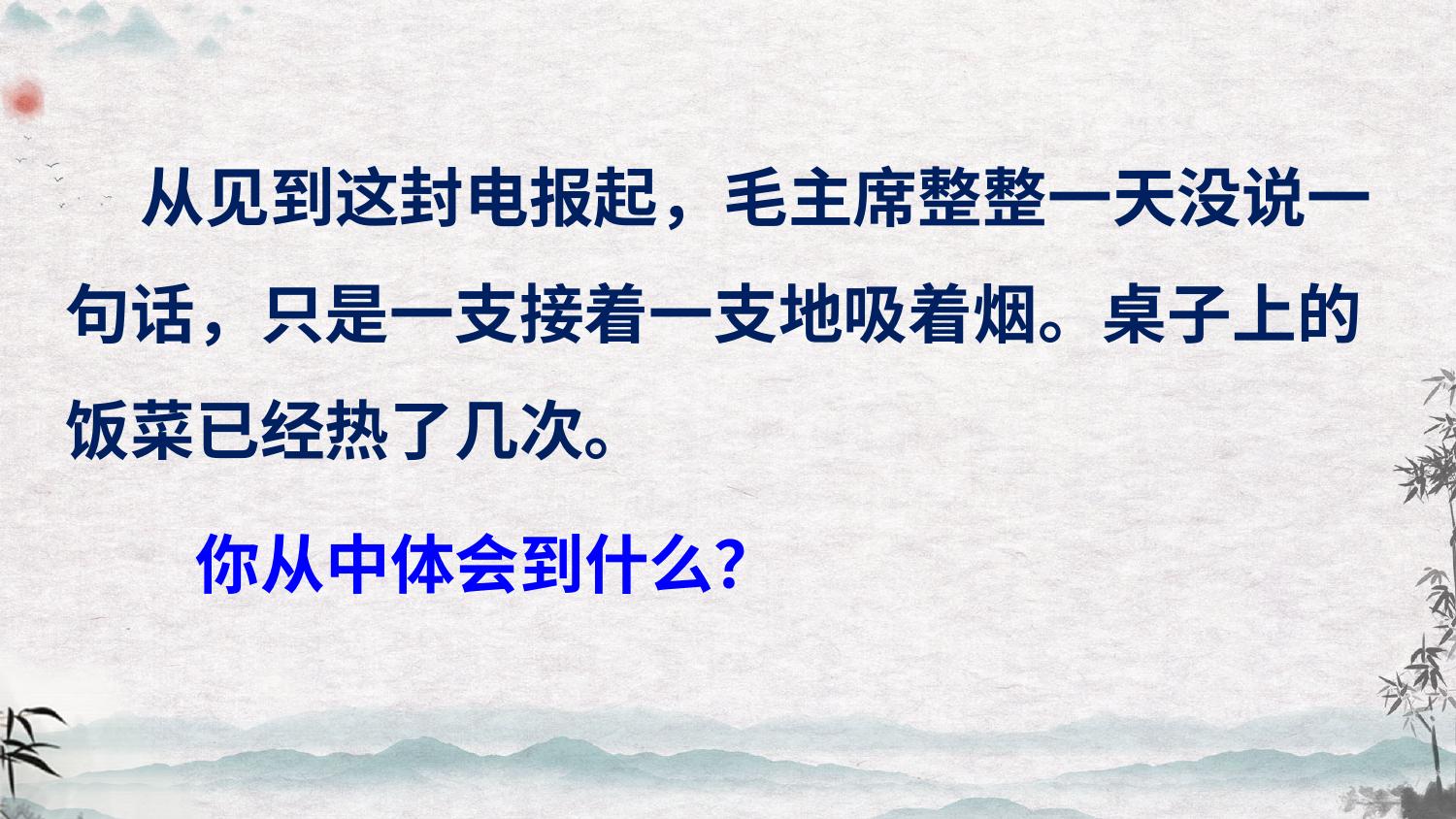

从见到这封电报起，毛主席整整一天没说一句话，只是一支接着一支地吸着烟。桌子上的饭菜已经热了几次。
你从中体会到什么？